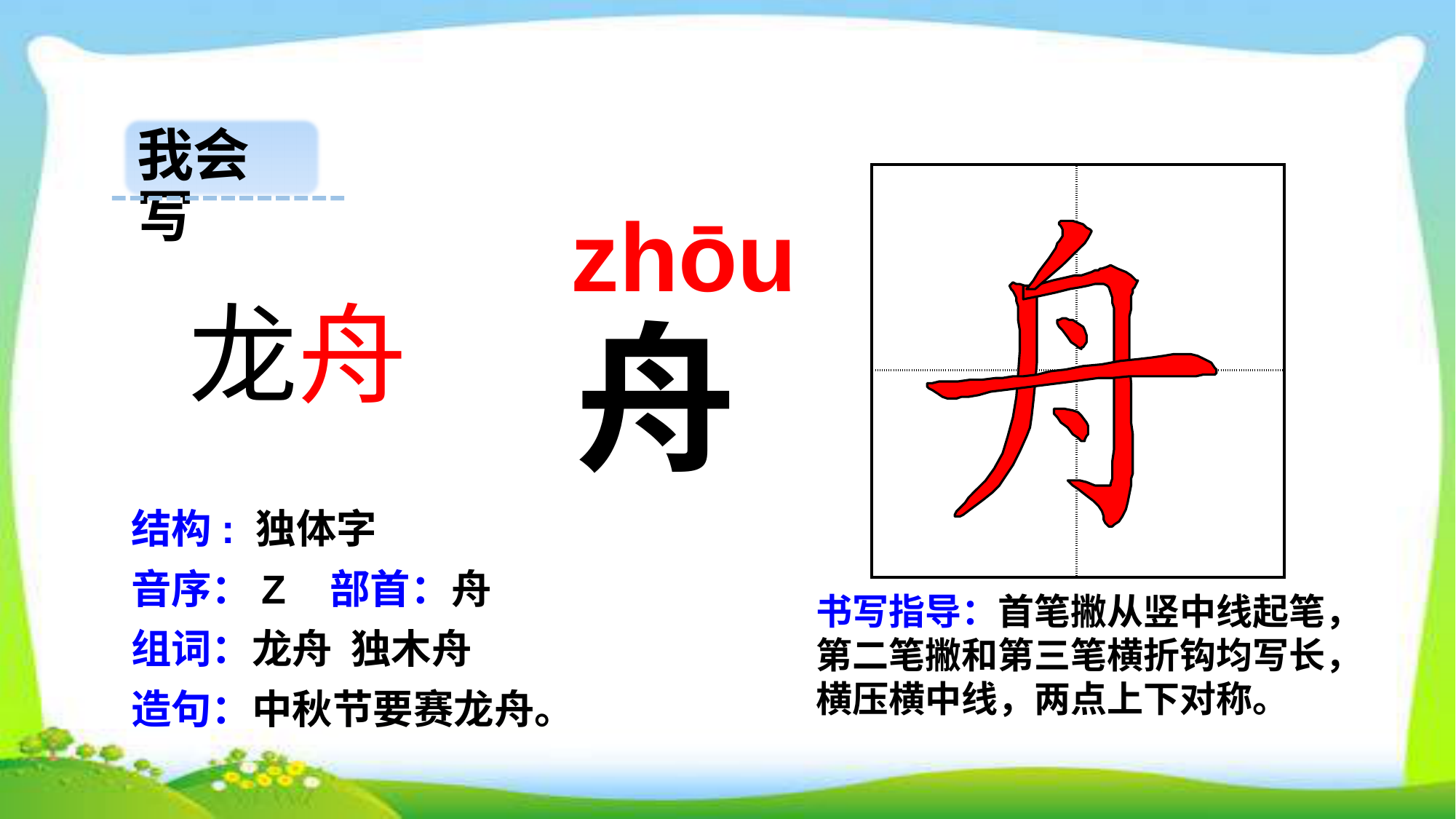

我会写

|  |  |
| --- | --- |
|  |  |
 zhōu

 龙舟

舟

结构: 独体字
音序：Z   部首：舟
书写指导：首笔撇从竖中线起笔，第二笔撇和第三笔横折钩均写长，横压横中线，两点上下对称。
组词：龙舟  独木舟
造句：中秋节要赛龙舟。